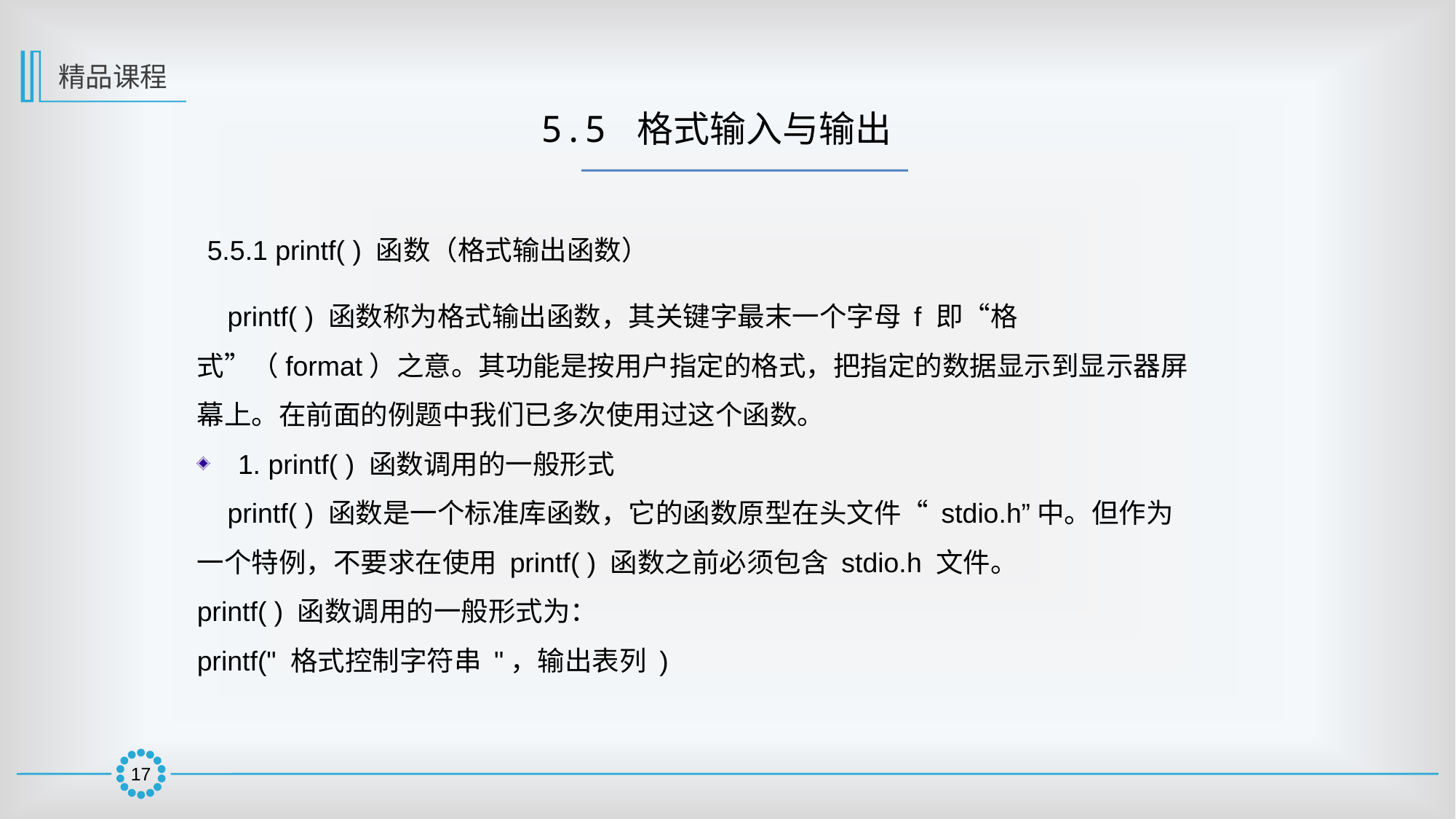

精品课程
5.5 格式输入与输出

5.5.1 printf( ) 函数（格式输出函数）
    printf( ) 函数称为格式输出函数，其关键字最末一个字母 f 即“格式”（format）之意。其功能是按用户指定的格式，把指定的数据显示到显示器屏幕上。在前面的例题中我们已多次使用过这个函数。
1. printf( ) 函数调用的一般形式
    printf( ) 函数是一个标准库函数，它的函数原型在头文件“ stdio.h”中。但作为一个特例，不要求在使用 printf( ) 函数之前必须包含 stdio.h 文件。
printf( ) 函数调用的一般形式为：
printf(" 格式控制字符串 "，输出表列 )

17